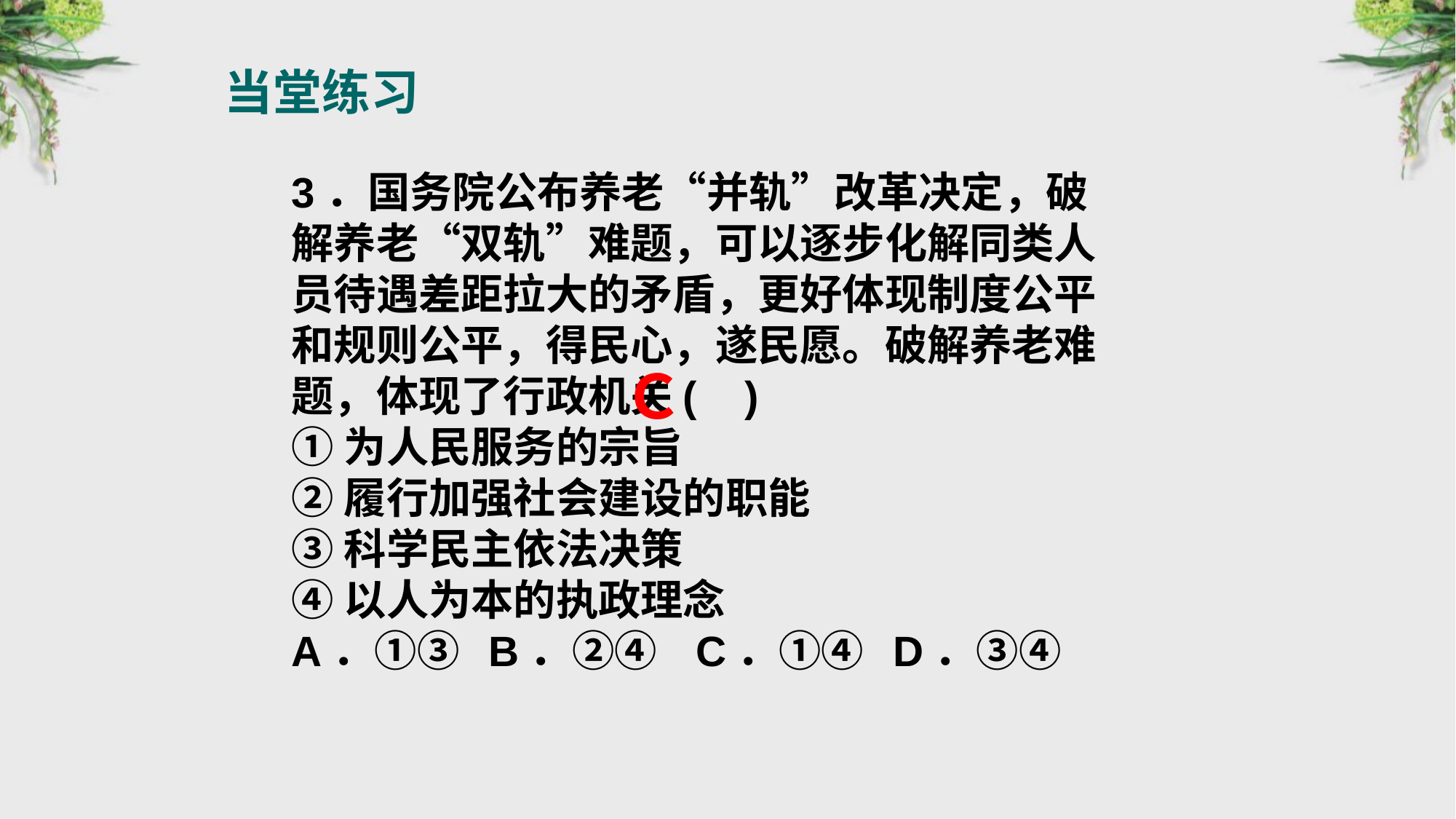

当堂练习
3．国务院公布养老“并轨”改革决定，破解养老“双轨”难题，可以逐步化解同类人员待遇差距拉大的矛盾，更好体现制度公平和规则公平，得民心，遂民愿。破解养老难题，体现了行政机关(    )
①为人民服务的宗旨
②履行加强社会建设的职能
③科学民主依法决策
④以人为本的执政理念
A．①③  B．②④   C．①④  D．③④
Ｃ